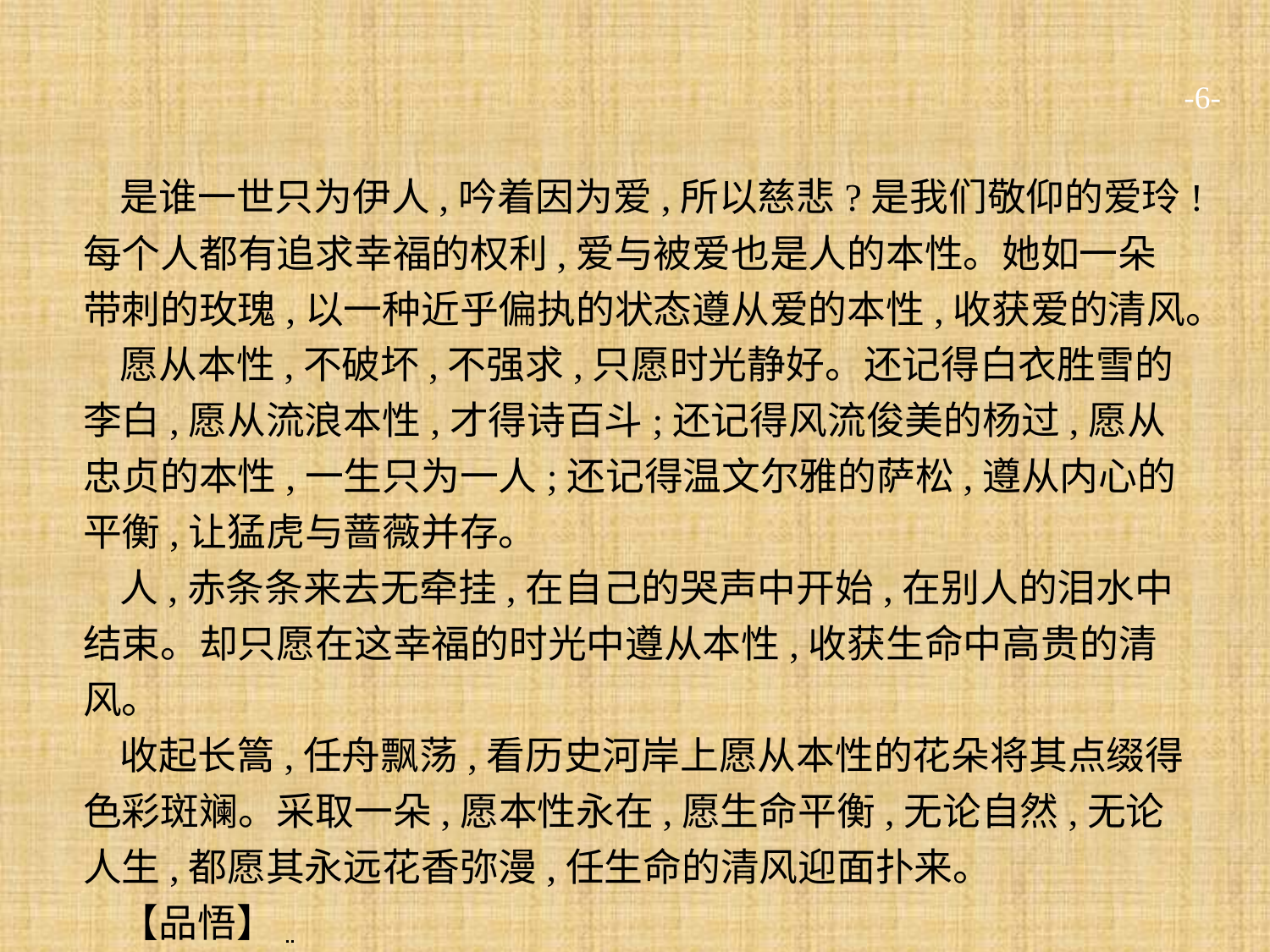

-6-
是谁一世只为伊人,吟着因为爱,所以慈悲?是我们敬仰的爱玲!每个人都有追求幸福的权利,爱与被爱也是人的本性。她如一朵带刺的玫瑰,以一种近乎偏执的状态遵从爱的本性,收获爱的清风。
愿从本性,不破坏,不强求,只愿时光静好。还记得白衣胜雪的李白,愿从流浪本性,才得诗百斗;还记得风流俊美的杨过,愿从忠贞的本性,一生只为一人;还记得温文尔雅的萨松,遵从内心的平衡,让猛虎与蔷薇并存。
人,赤条条来去无牵挂,在自己的哭声中开始,在别人的泪水中结束。却只愿在这幸福的时光中遵从本性,收获生命中高贵的清风。
收起长篙,任舟飘荡,看历史河岸上愿从本性的花朵将其点缀得色彩斑斓。采取一朵,愿本性永在,愿生命平衡,无论自然,无论人生,都愿其永远花香弥漫,任生命的清风迎面扑来。
【品悟】